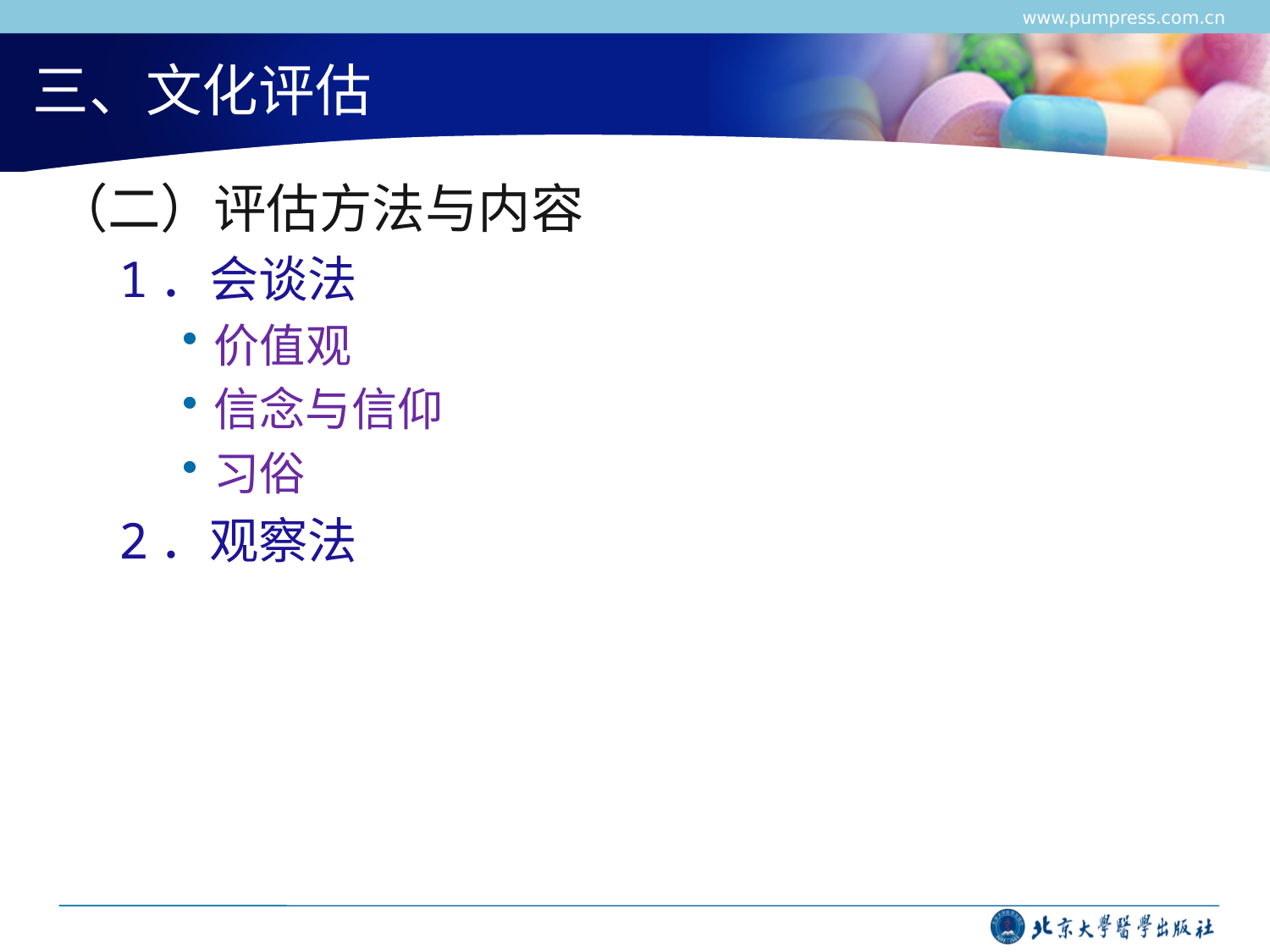

www.pumpress.com.cn
# 三、文化评估
（二）评估方法与内容
1．会谈法
价值观
信念与信仰
习俗
2．观察法